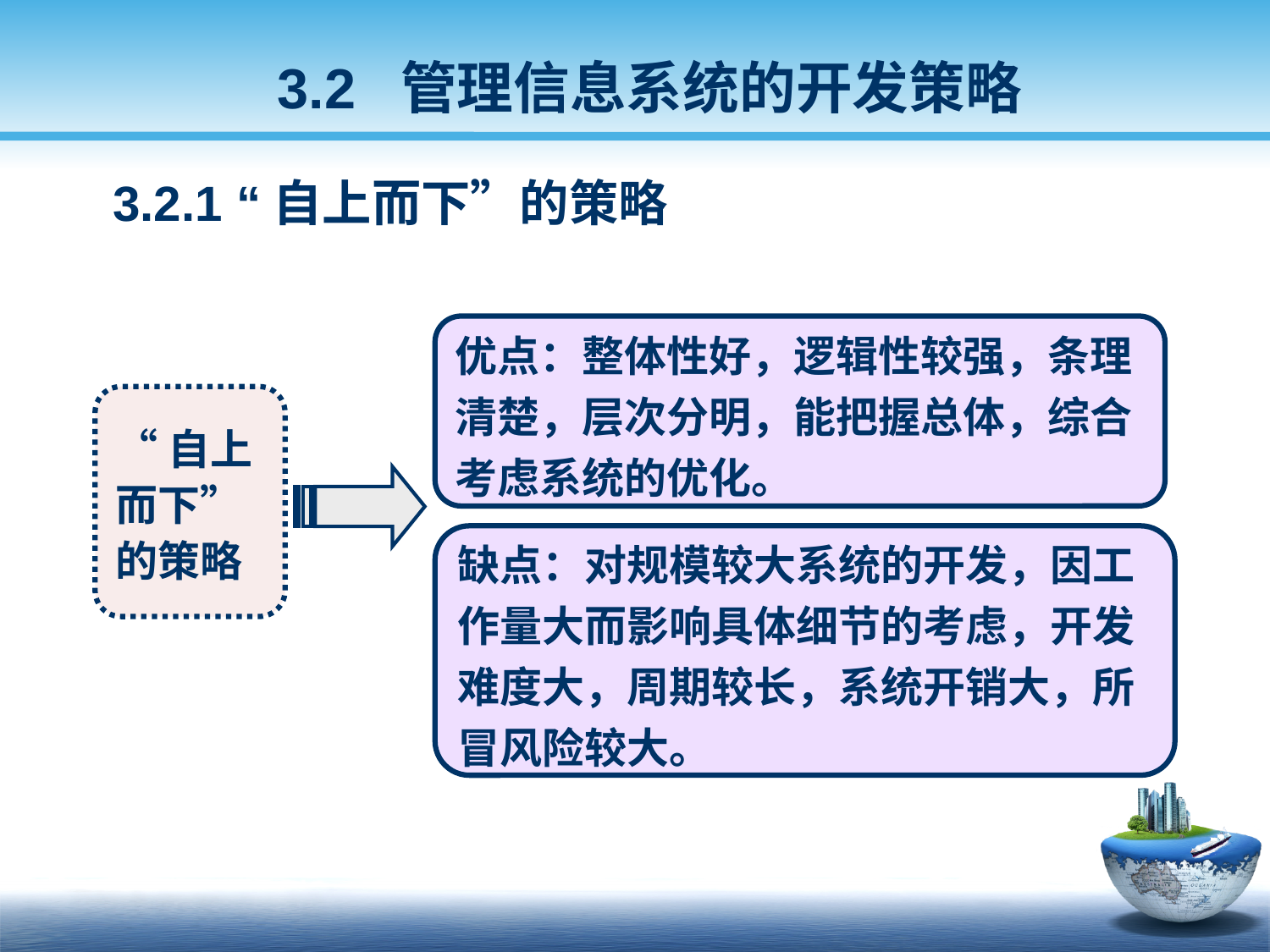

3.2  管理信息系统的开发策略
    3.2.1 “自上而下”的策略
优点：整体性好，逻辑性较强，条理清楚，层次分明，能把握总体，综合考虑系统的优化。
“自上而下”的策略

缺点：对规模较大系统的开发，因工作量大而影响具体细节的考虑，开发难度大，周期较长，系统开销大，所冒风险较大。